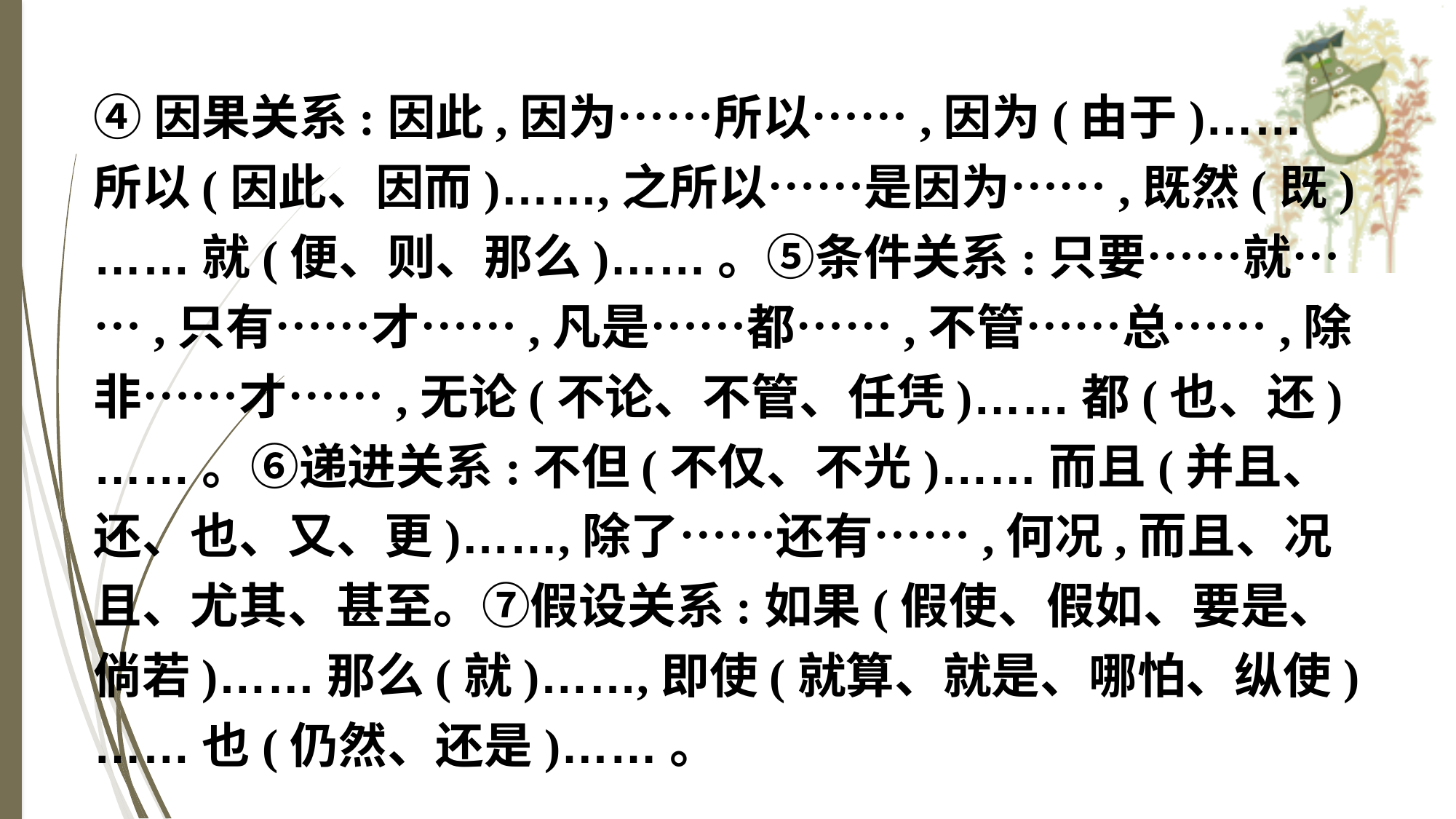

④因果关系:因此,因为……所以……,因为(由于)……所以(因此、因而)……,之所以……是因为……,既然(既)……就(便、则、那么)……。⑤条件关系:只要……就……,只有……才……,凡是……都……,不管……总……,除非……才……,无论(不论、不管、任凭)……都(也、还)……。⑥递进关系:不但(不仅、不光)……而且(并且、还、也、又、更)……,除了……还有……,何况,而且、况且、尤其、甚至。⑦假设关系:如果(假使、假如、要是、倘若)……那么(就)……,即使(就算、就是、哪怕、纵使)……也(仍然、还是)……。